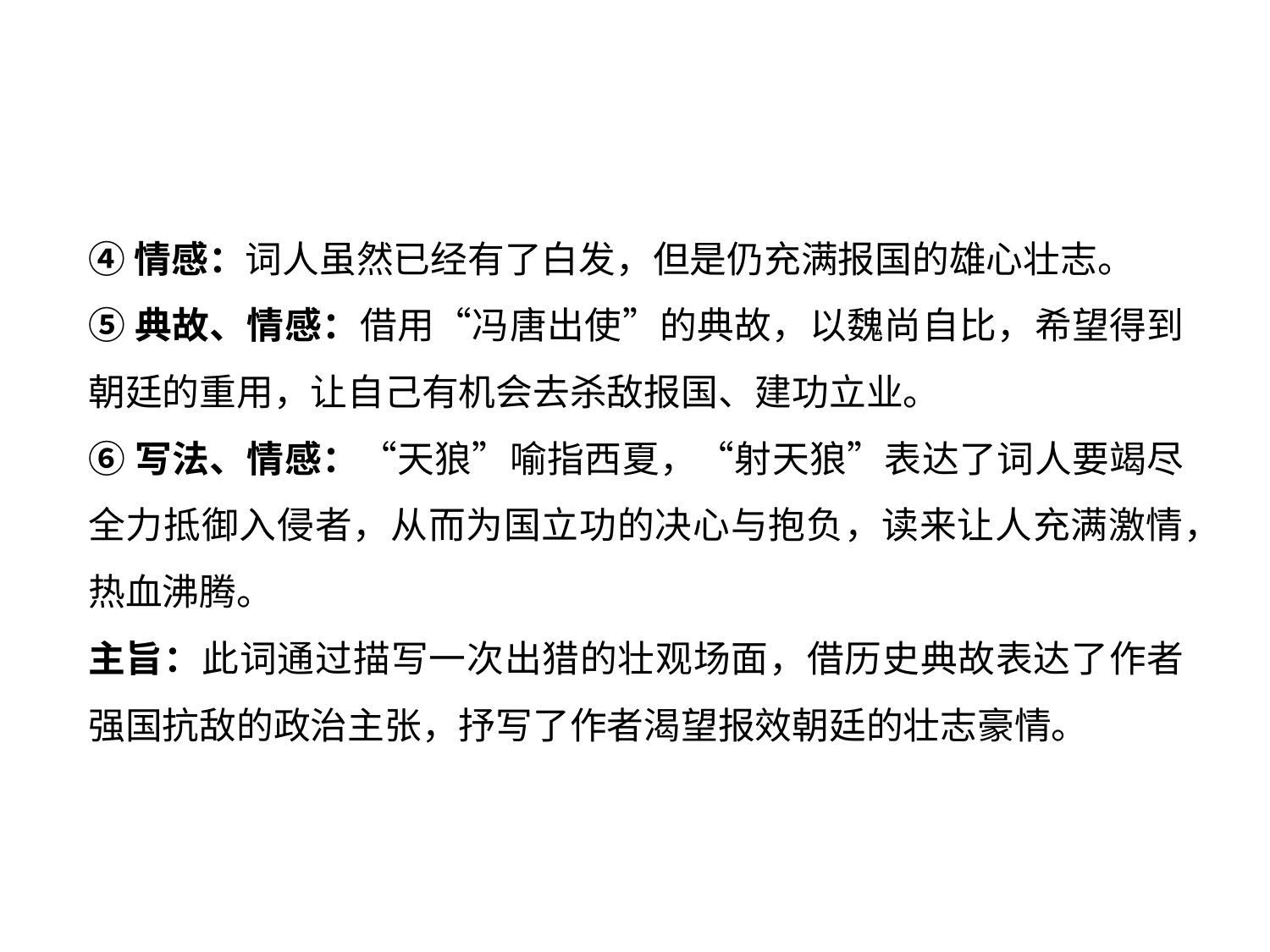

④情感：词人虽然已经有了白发，但是仍充满报国的雄心壮志。
⑤典故、情感：借用“冯唐出使”的典故，以魏尚自比，希望得到朝廷的重用，让自己有机会去杀敌报国、建功立业。
⑥写法、情感：“天狼”喻指西夏，“射天狼”表达了词人要竭尽全力抵御入侵者，从而为国立功的决心与抱负，读来让人充满激情，热血沸腾。
主旨：此词通过描写一次出猎的壮观场面，借历史典故表达了作者强国抗敌的政治主张，抒写了作者渴望报效朝廷的壮志豪情。